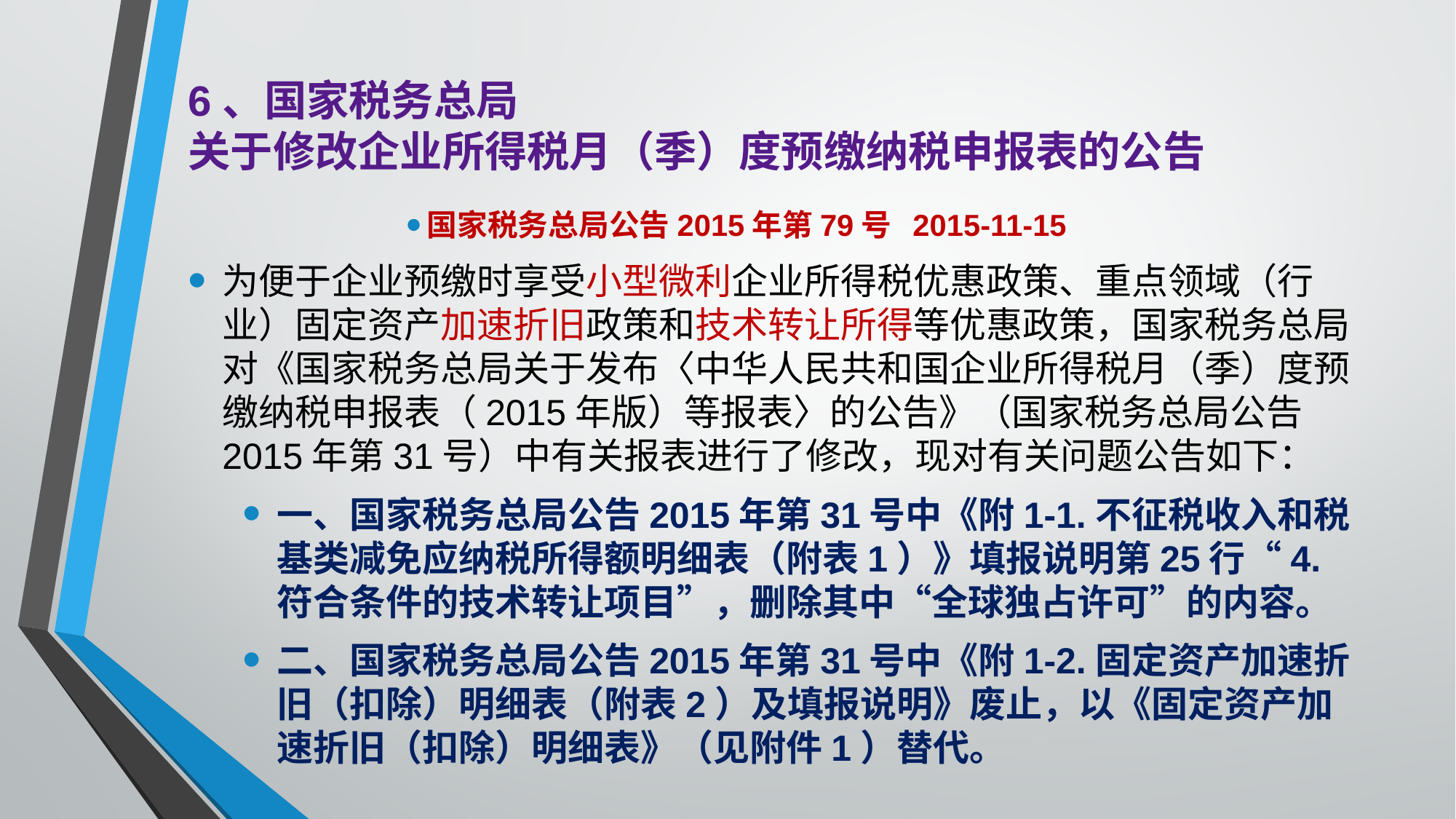

# 6、国家税务总局 关于修改企业所得税月（季）度预缴纳税申报表的公告
国家税务总局公告2015年第79号  2015-11-15
为便于企业预缴时享受小型微利企业所得税优惠政策、重点领域（行业）固定资产加速折旧政策和技术转让所得等优惠政策，国家税务总局对《国家税务总局关于发布〈中华人民共和国企业所得税月（季）度预缴纳税申报表（2015年版）等报表〉的公告》（国家税务总局公告2015年第31号）中有关报表进行了修改，现对有关问题公告如下：
一、国家税务总局公告2015年第31号中《附1-1.不征税收入和税基类减免应纳税所得额明细表（附表1）》填报说明第25行“4.符合条件的技术转让项目”，删除其中“全球独占许可”的内容。
二、国家税务总局公告2015年第31号中《附1-2.固定资产加速折旧（扣除）明细表（附表2）及填报说明》废止，以《固定资产加速折旧（扣除）明细表》（见附件1）替代。